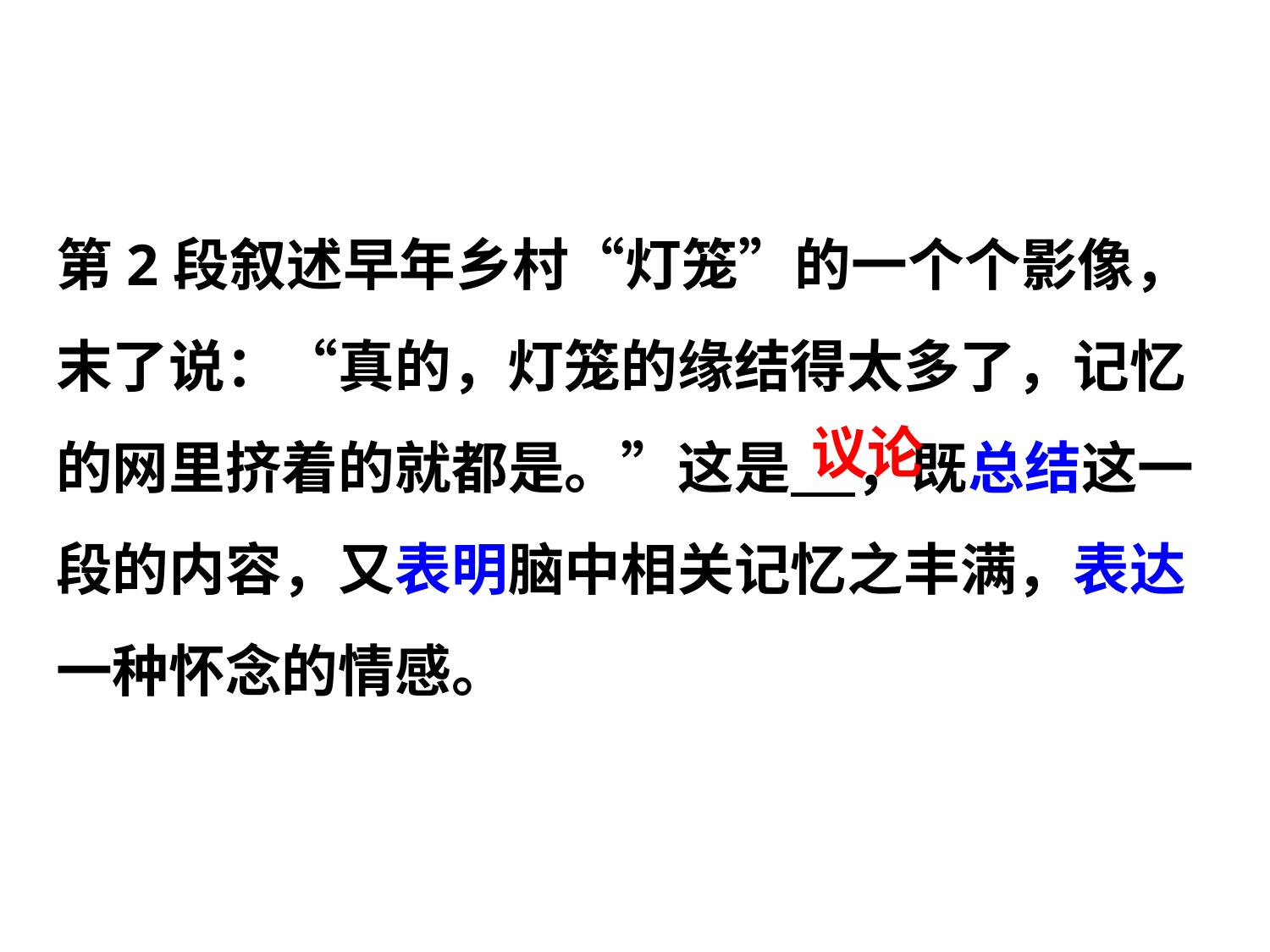

第2段叙述早年乡村“灯笼”的一个个影像，末了说：“真的，灯笼的缘结得太多了，记忆的网里挤着的就都是。”这是     ，既总结这一段的内容，又表明脑中相关记忆之丰满，表达一种怀念的情感。
议论